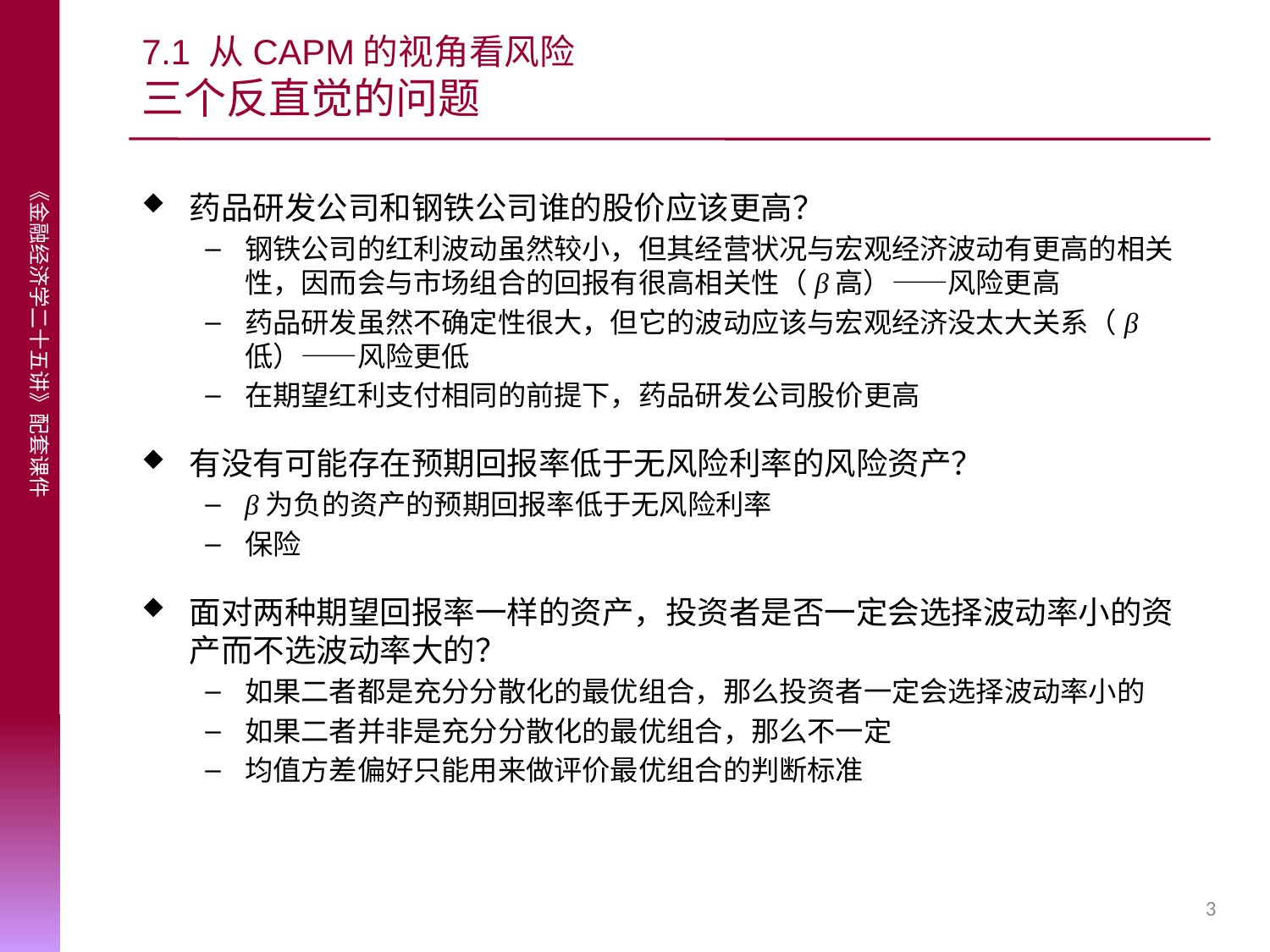

# 7.1 从CAPM的视角看风险 三个反直觉的问题
药品研发公司和钢铁公司谁的股价应该更高？
钢铁公司的红利波动虽然较小，但其经营状况与宏观经济波动有更高的相关性，因而会与市场组合的回报有很高相关性（β高）——风险更高
药品研发虽然不确定性很大，但它的波动应该与宏观经济没太大关系（β低）——风险更低
在期望红利支付相同的前提下，药品研发公司股价更高
有没有可能存在预期回报率低于无风险利率的风险资产？
β为负的资产的预期回报率低于无风险利率
保险
面对两种期望回报率一样的资产，投资者是否一定会选择波动率小的资产而不选波动率大的？
如果二者都是充分分散化的最优组合，那么投资者一定会选择波动率小的
如果二者并非是充分分散化的最优组合，那么不一定
均值方差偏好只能用来做评价最优组合的判断标准

3